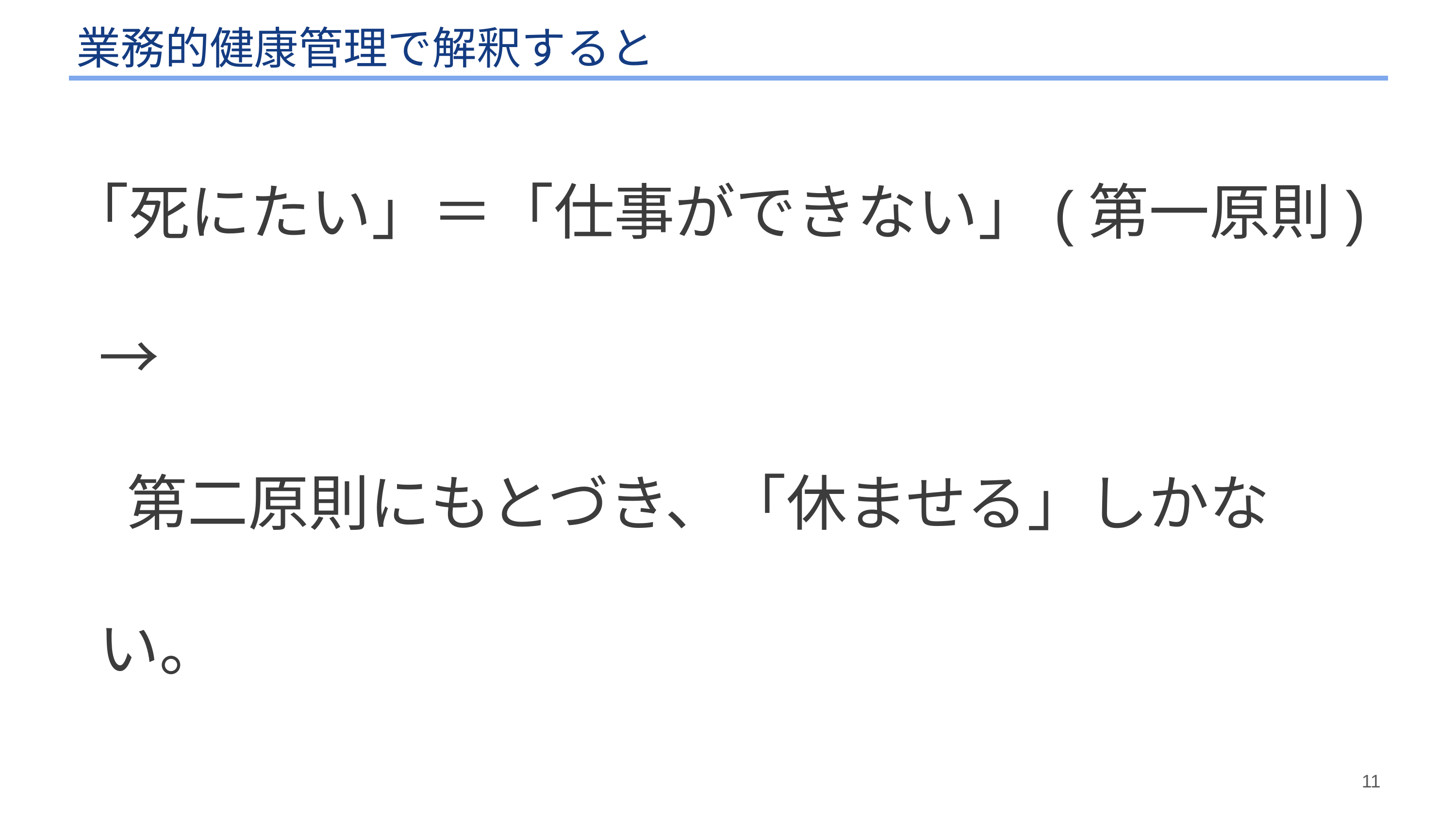

# 業務的健康管理で解釈すると
｢死にたい」＝「仕事ができない」(第一原則)
→
 第二原則にもとづき、「休ませる」しかない。
11